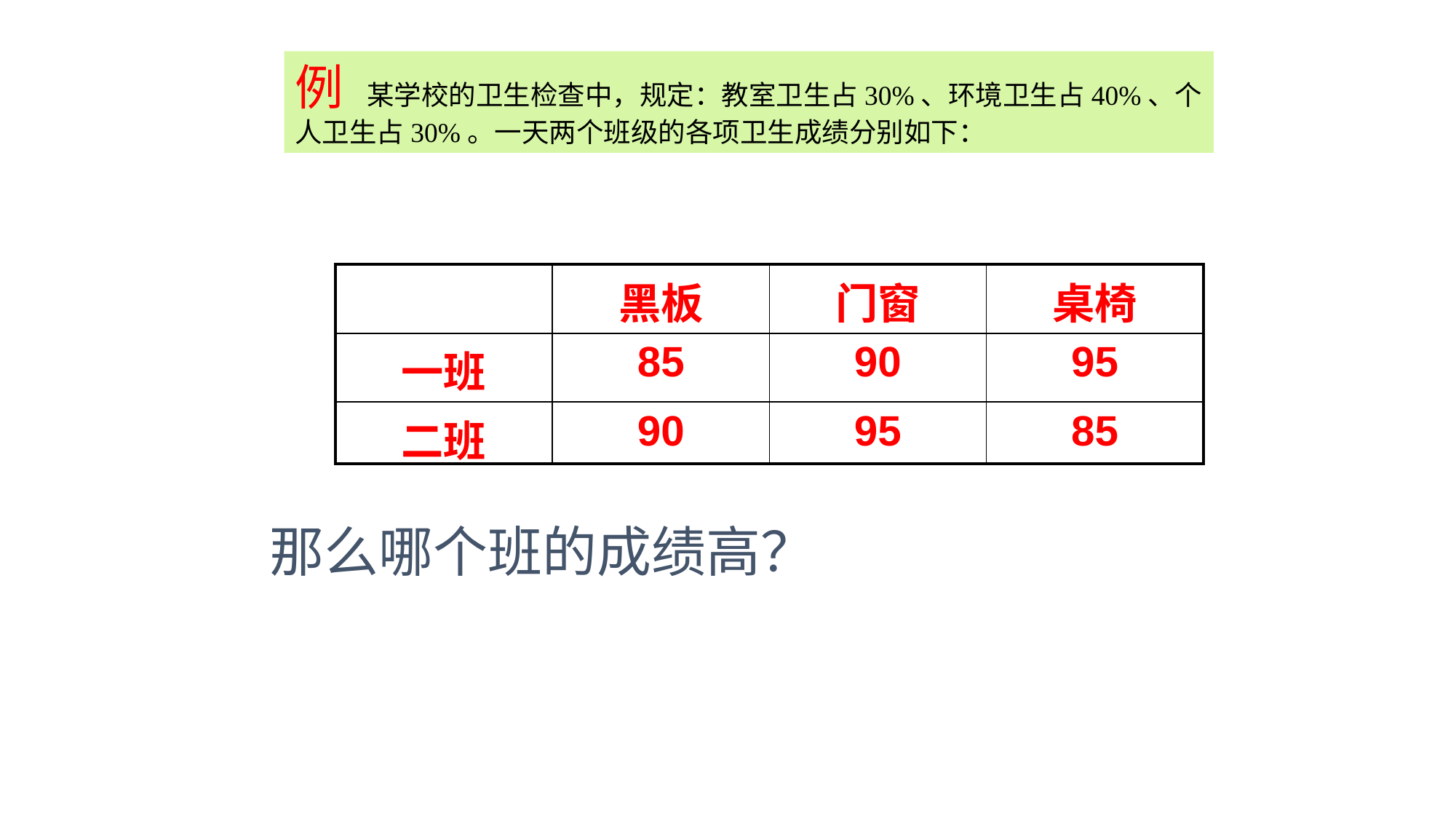

例   某学校的卫生检查中，规定：教室卫生占30%、环境卫生占40%、个人卫生占30%。一天两个班级的各项卫生成绩分别如下：
|  | 黑板 | 门窗 | 桌椅 |
| --- | --- | --- | --- |
| 一班 | 85 | 90 | 95 |
| 二班 | 90 | 95 | 85 |
那么哪个班的成绩高？